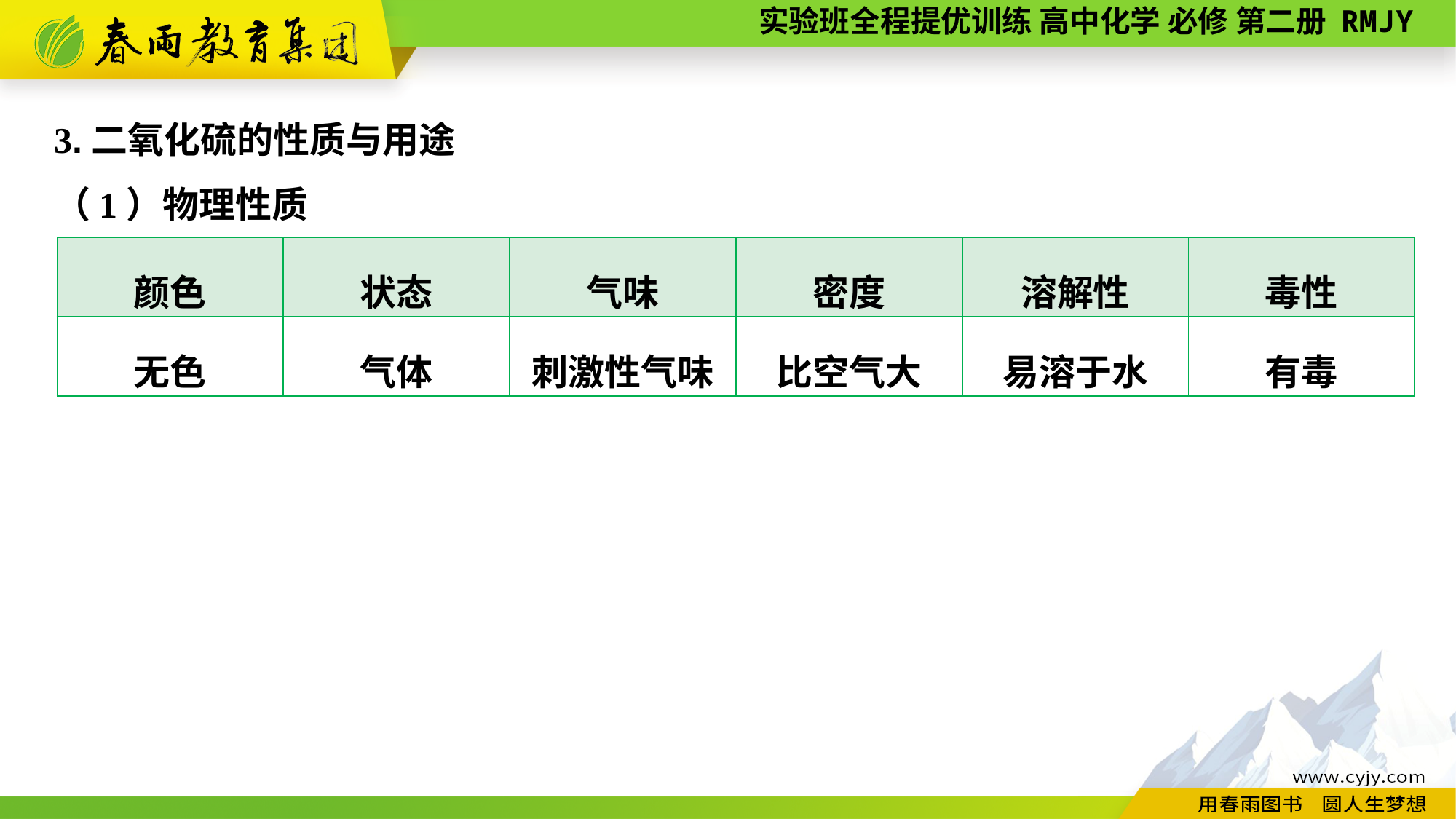

3.二氧化硫的性质与用途
（1）物理性质
| 颜色 | 状态 | 气味 | 密度 | 溶解性 | 毒性 |
| --- | --- | --- | --- | --- | --- |
| 无色 | 气体 | 刺激性气味 | 比空气大 | 易溶于水 | 有毒 |